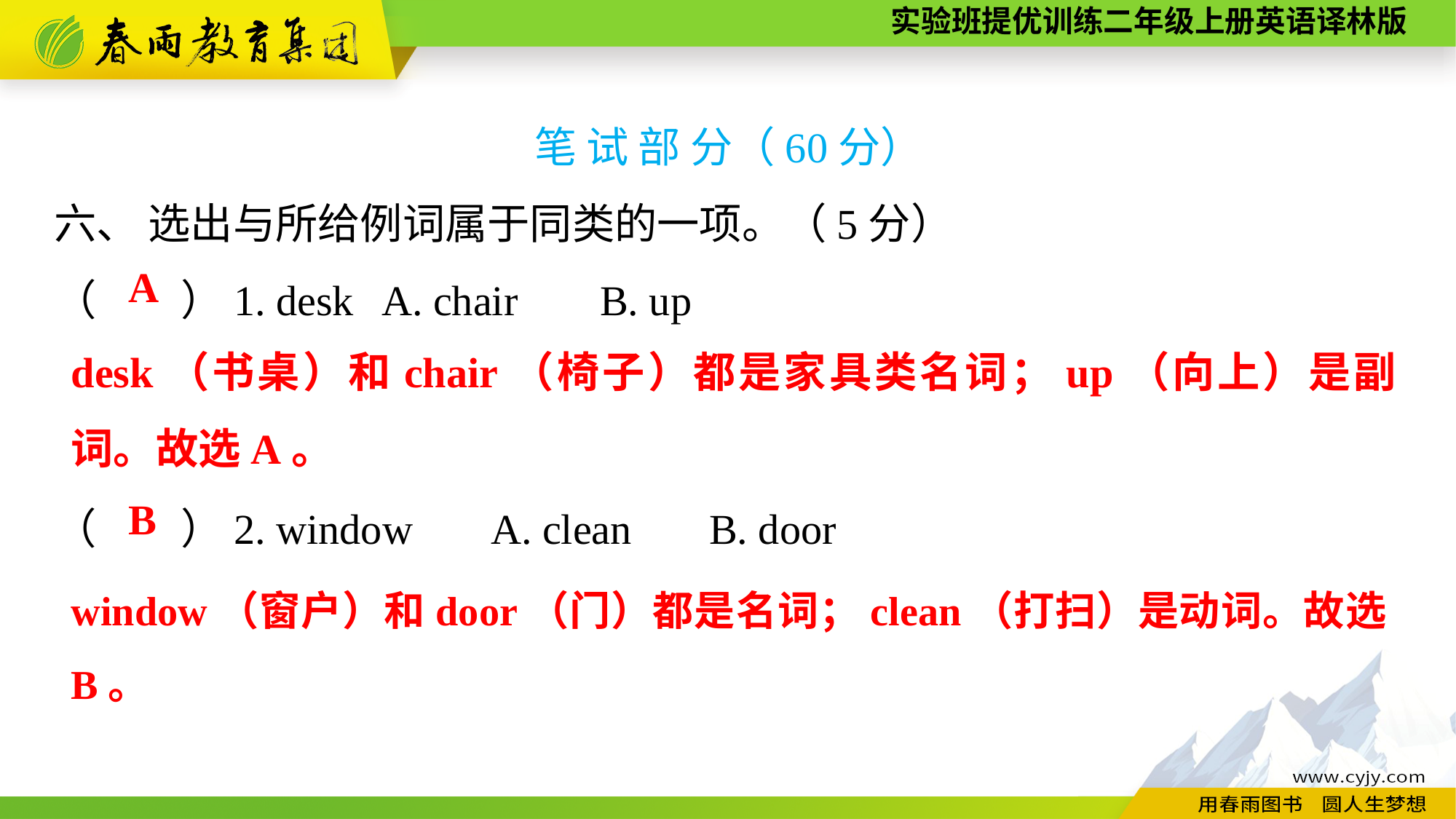

笔 试 部 分（60分）
六、 选出与所给例词属于同类的一项。（5分）
（　　）1. desk	A. chair	B. up

（　　）2. window	A. clean	B. door
A
desk（书桌）和chair（椅子）都是家具类名词；up（向上）是副词。故选A。
B
window（窗户）和door（门）都是名词；clean（打扫）是动词。故选B。